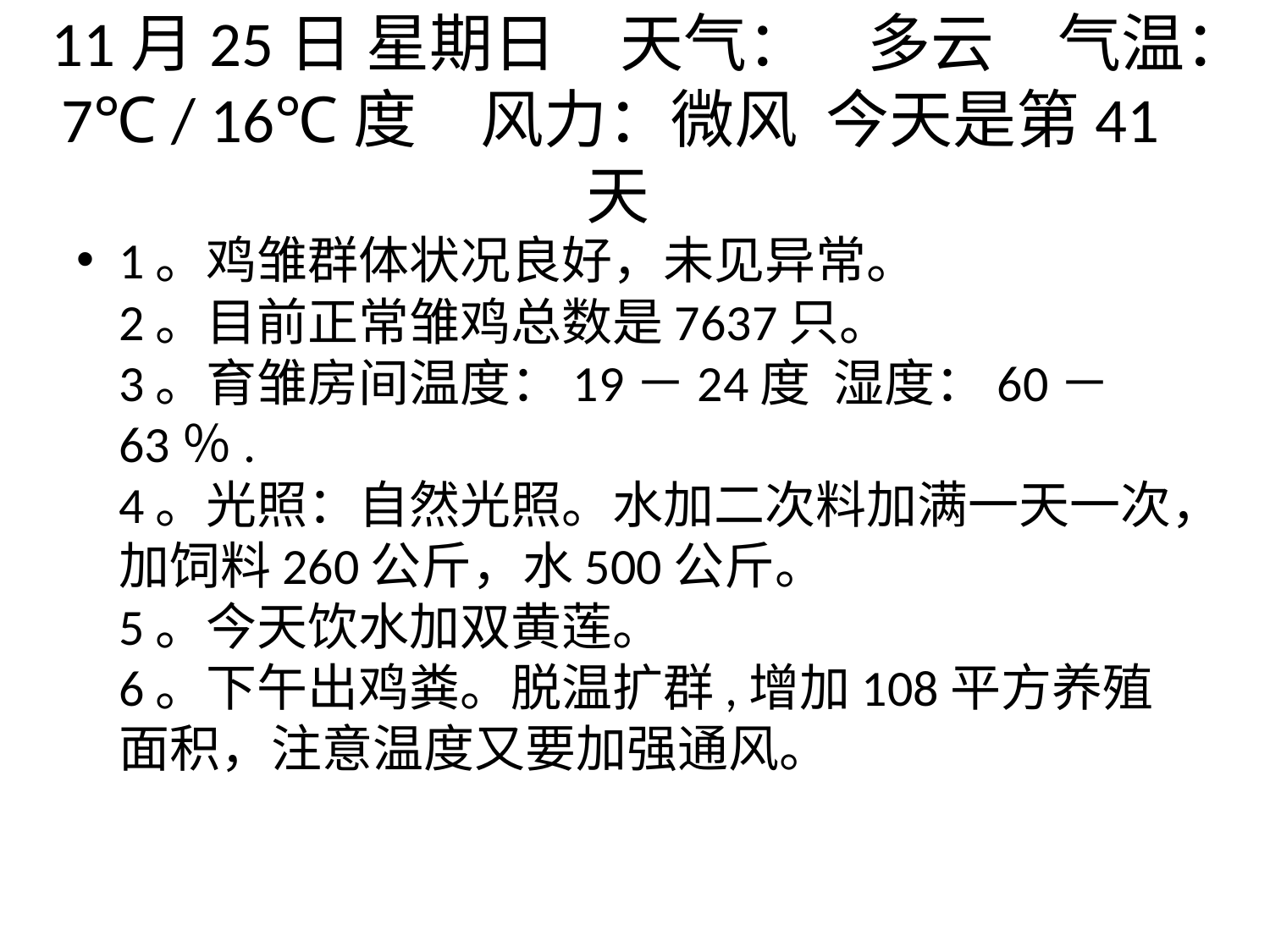

# 11月25日 星期日　天气：    多云　气温：7℃ / 16℃度　风力：微风  今天是第41天
1。鸡雏群体状况良好，未见异常。
2。目前正常雏鸡总数是7637只。
3。育雏房间温度：19－24度  湿度：60－63％.
4。光照：自然光照。水加二次料加满一天一次，加饲料260公斤，水500公斤。
5。今天饮水加双黄莲。
6。下午出鸡粪。脱温扩群,增加108平方养殖面积，注意温度又要加强通风。